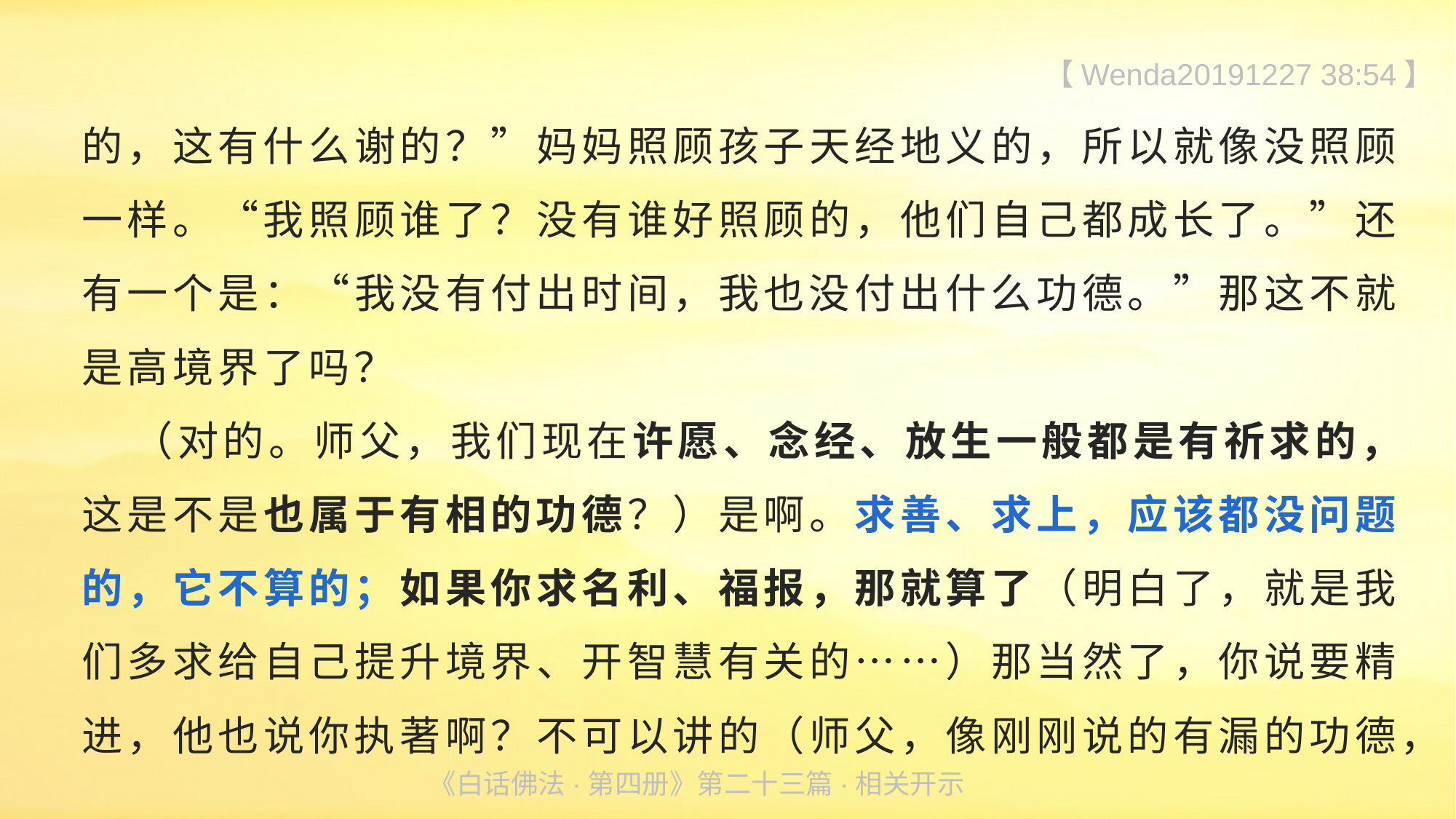

【Wenda20191227 38:54】
的，这有什么谢的？”妈妈照顾孩子天经地义的，所以就像没照顾一样。“我照顾谁了？没有谁好照顾的，他们自己都成长了。”还有一个是：“我没有付出时间，我也没付出什么功德。”那这不就是高境界了吗？
   （对的。师父，我们现在许愿、念经、放生一般都是有祈求的，这是不是也属于有相的功德？）是啊。求善、求上，应该都没问题的，它不算的；如果你求名利、福报，那就算了（明白了，就是我们多求给自己提升境界、开智慧有关的……）那当然了，你说要精进，他也说你执著啊？不可以讲的（师父，像刚刚说的有漏的功德，
《白话佛法·第四册》第二十三篇·相关开示